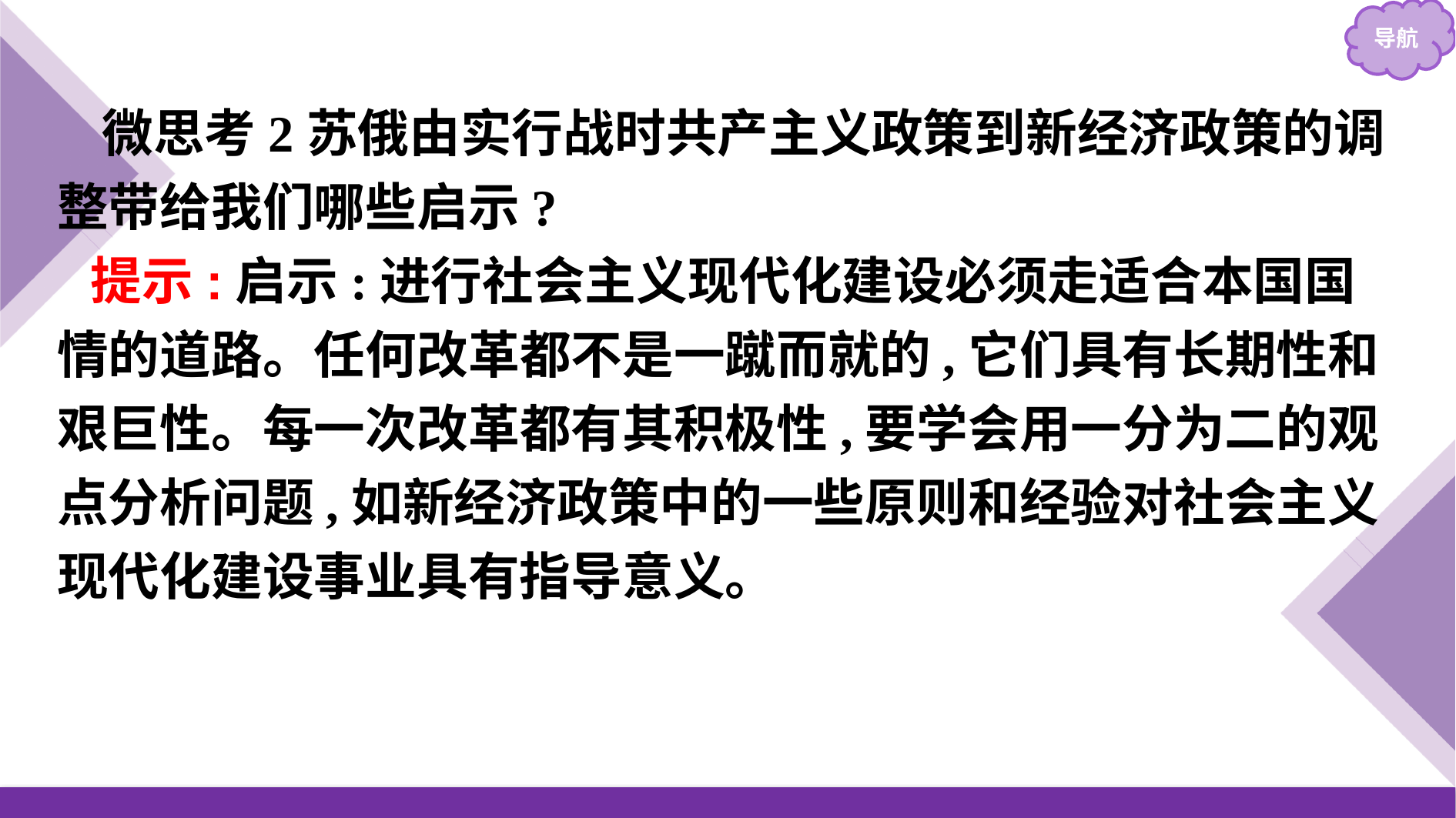

微思考2苏俄由实行战时共产主义政策到新经济政策的调整带给我们哪些启示?
提示:启示:进行社会主义现代化建设必须走适合本国国情的道路。任何改革都不是一蹴而就的,它们具有长期性和艰巨性。每一次改革都有其积极性,要学会用一分为二的观点分析问题,如新经济政策中的一些原则和经验对社会主义现代化建设事业具有指导意义。